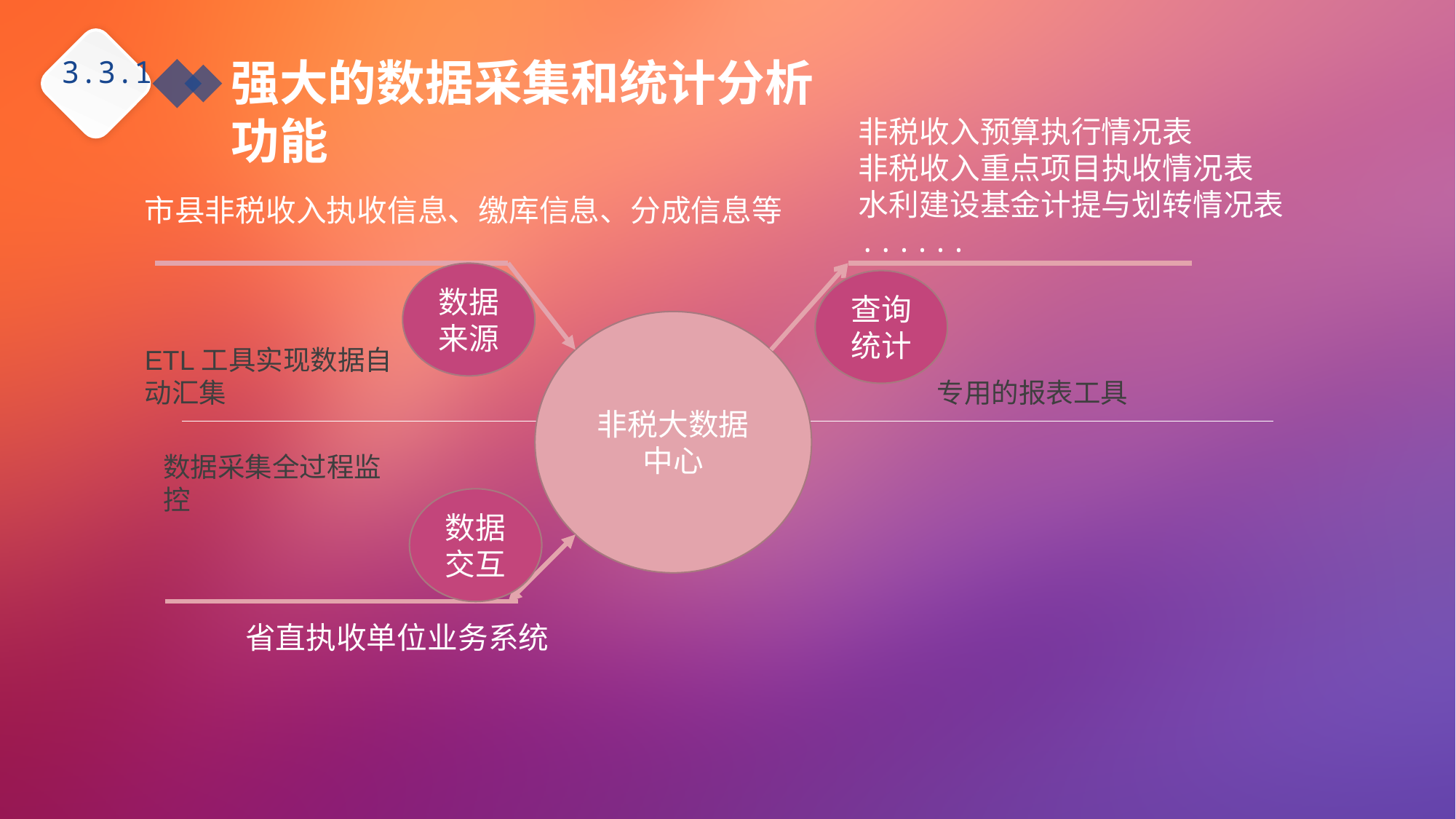

强大的数据采集和统计分析功能

3.3.1

非税收入预算执行情况表
非税收入重点项目执收情况表
水利建设基金计提与划转情况表
......
市县非税收入执收信息、缴库信息、分成信息等
数据来源
查询统计
非税大数据中心
ETL工具实现数据自动汇集
专用的报表工具
数据采集全过程监控
数据交互
省直执收单位业务系统